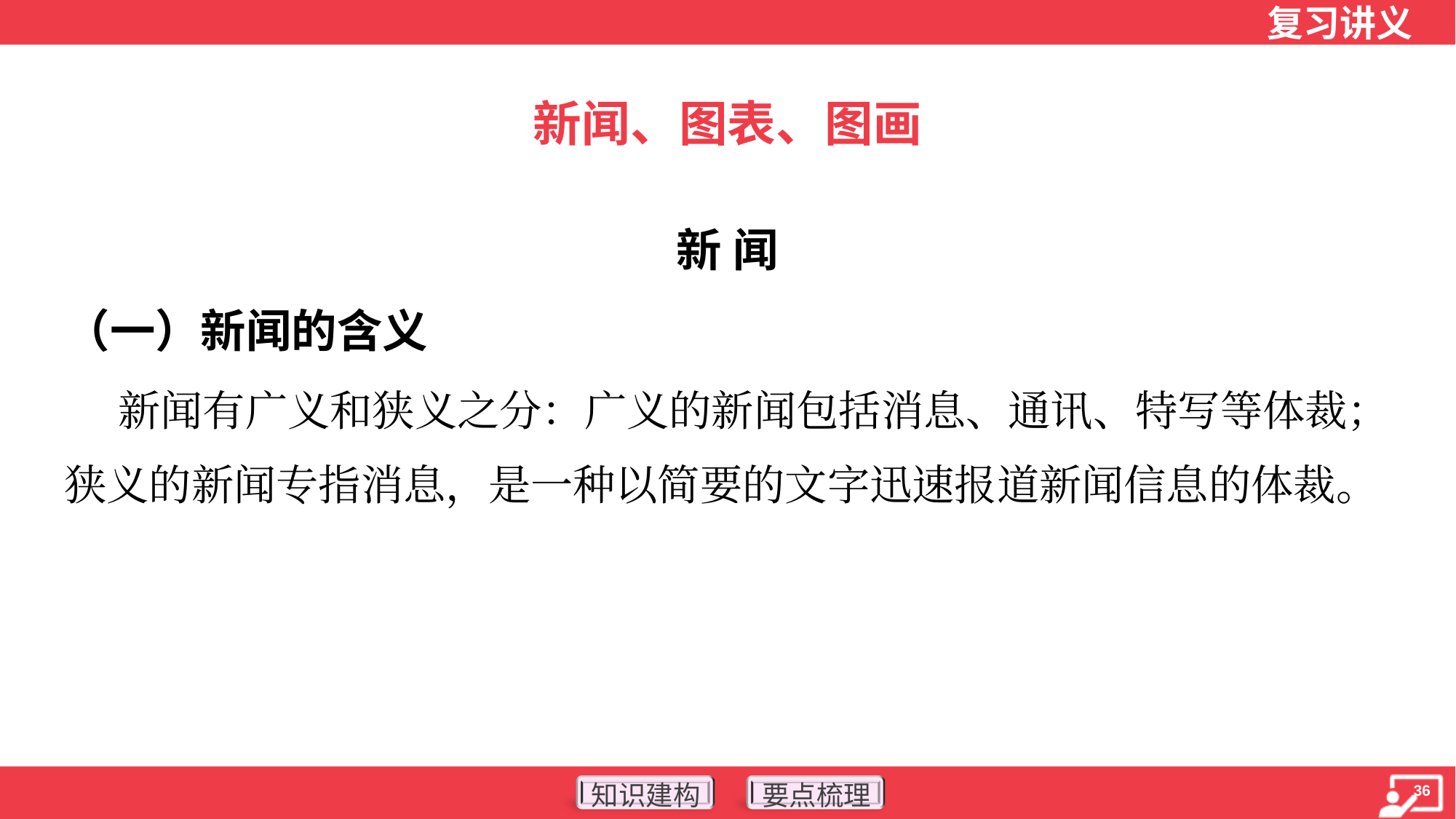

新闻、图表、图画
新 闻
（一）新闻的含义
    新闻有广义和狭义之分：广义的新闻包括消息、通讯、特写等体裁；
狭义的新闻专指消息，是一种以简要的文字迅速报道新闻信息的体裁。